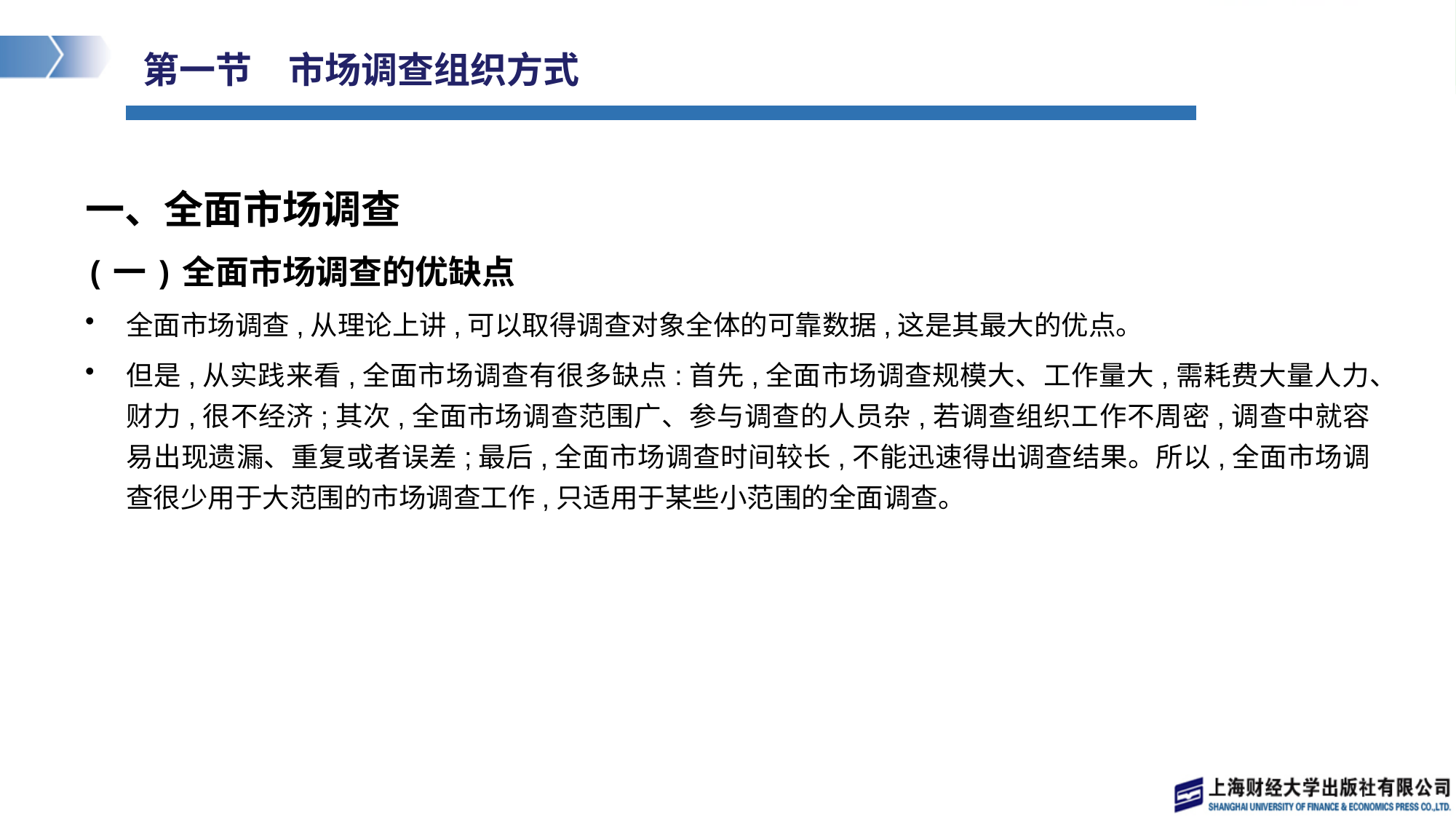

# 第一节　市场调查组织方式
一、全面市场调查
(一)全面市场调查的优缺点
全面市场调查,从理论上讲,可以取得调查对象全体的可靠数据,这是其最大的优点。
但是,从实践来看,全面市场调查有很多缺点:首先,全面市场调查规模大、工作量大,需耗费大量人力、财力,很不经济;其次,全面市场调查范围广、参与调查的人员杂,若调查组织工作不周密,调查中就容易出现遗漏、重复或者误差;最后,全面市场调查时间较长,不能迅速得出调查结果。所以,全面市场调查很少用于大范围的市场调查工作,只适用于某些小范围的全面调查。